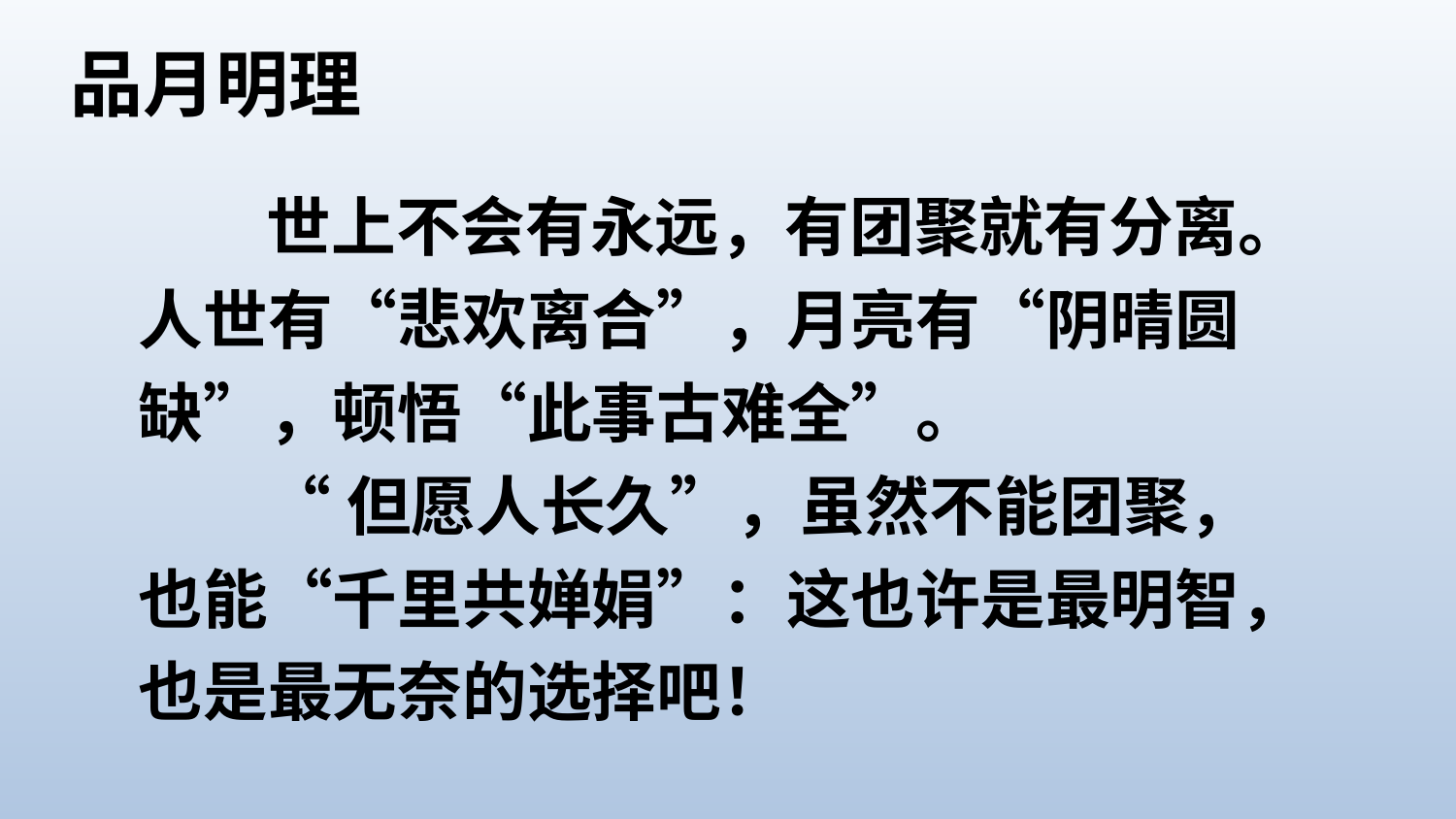

品月明理
世上不会有永远，有团聚就有分离。人世有“悲欢离合”，月亮有“阴晴圆缺”，顿悟“此事古难全”。
“但愿人长久”，虽然不能团聚，也能“千里共婵娟”：这也许是最明智，也是最无奈的选择吧！